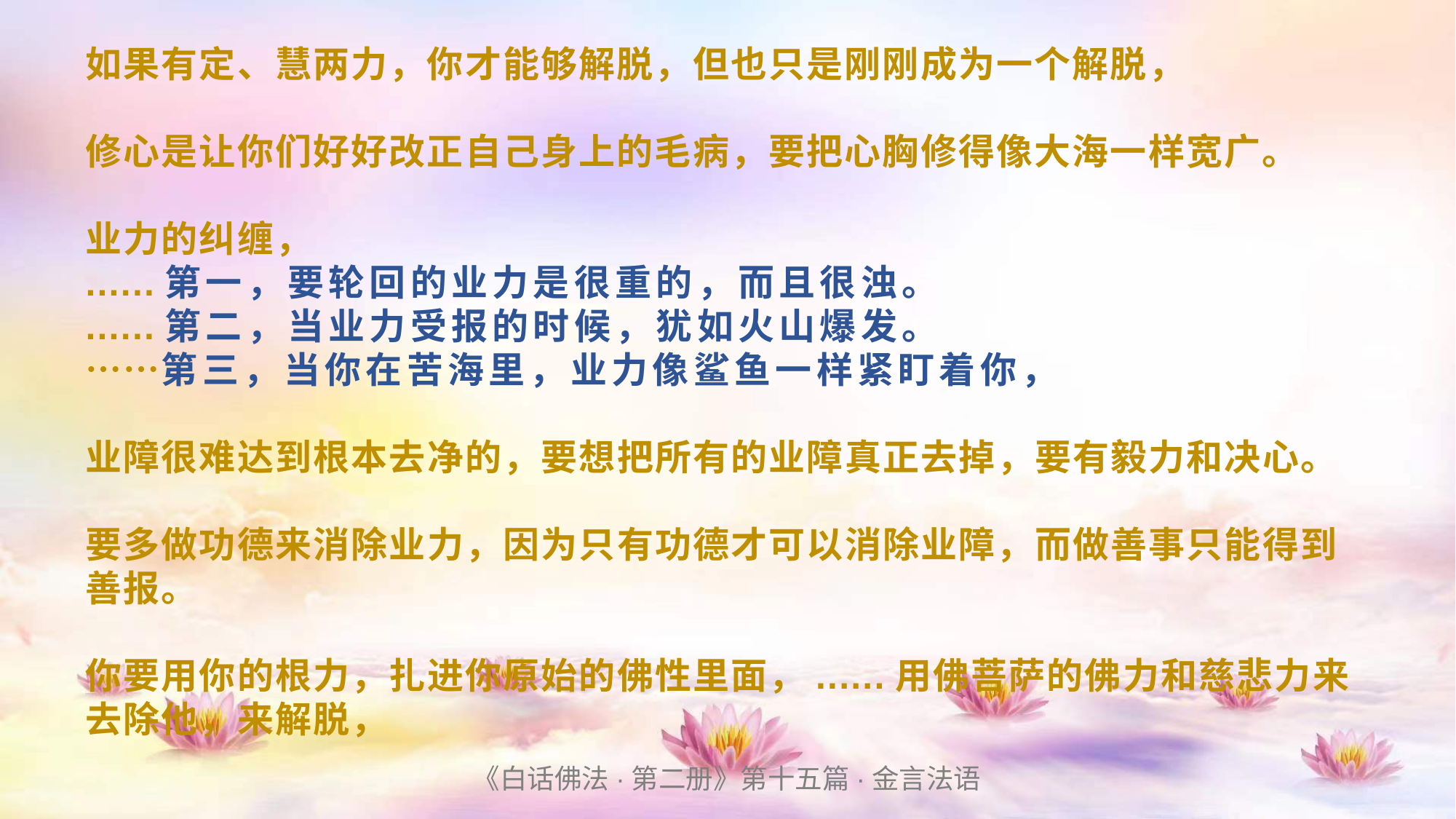

# 如果有定、慧两力，你才能够解脱，但也只是刚刚成为一个解脱， 修心是让你们好好改正自己身上的毛病，要把心胸修得像大海一样宽广。 业力的纠缠， ......第一，要轮回的业力是很重的，而且很浊。 ......第二，当业力受报的时候，犹如火山爆发。 ……第三，当你在苦海里，业力像鲨鱼一样紧盯着你， 业障很难达到根本去净的，要想把所有的业障真正去掉，要有毅力和决心。 要多做功德来消除业力，因为只有功德才可以消除业障，而做善事只能得到善报。 你要用你的根力，扎进你原始的佛性里面，......用佛菩萨的佛力和慈悲力来去除他，来解脱，
《白话佛法·第二册》第十五篇·金言法语